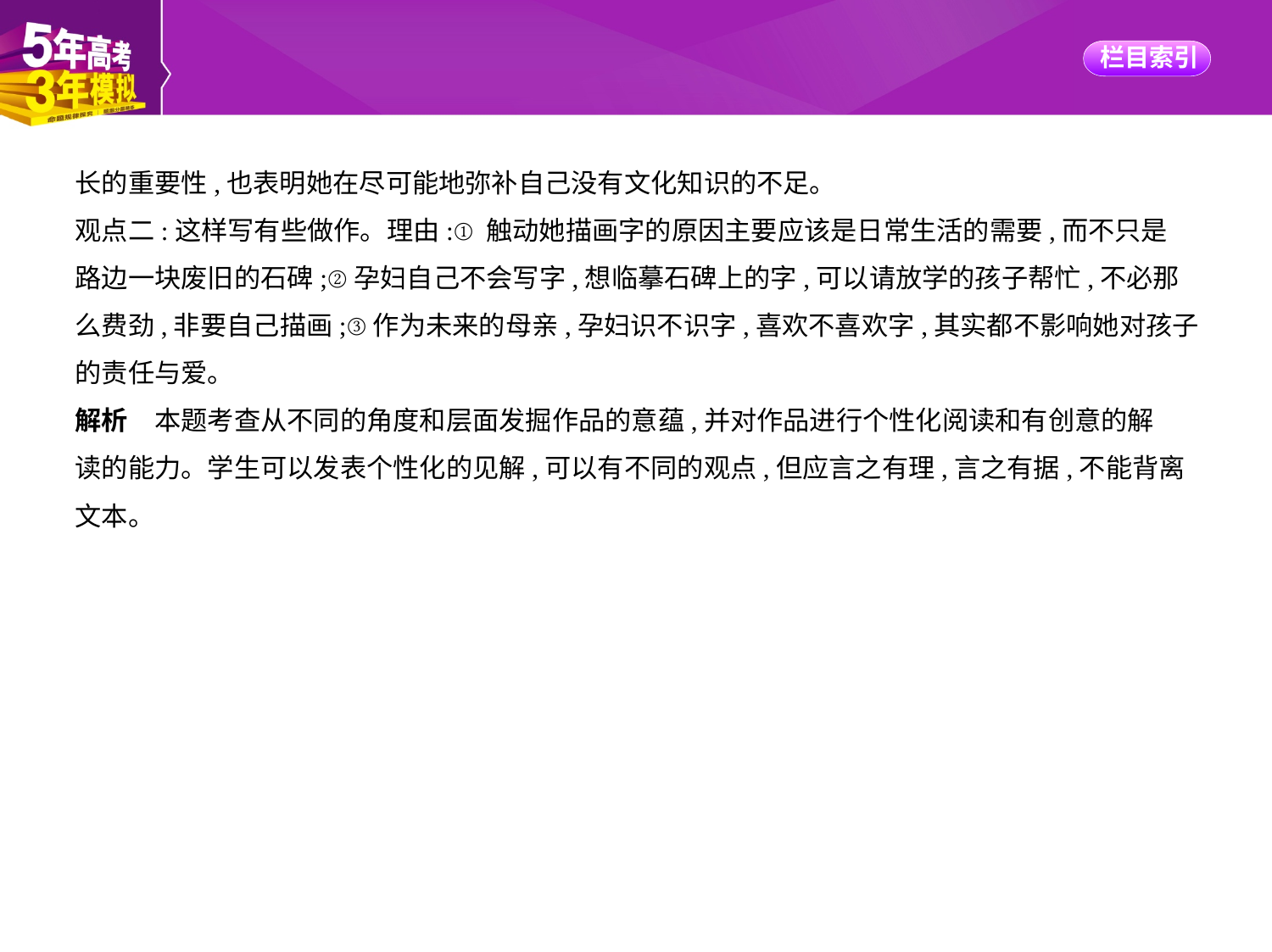

长的重要性,也表明她在尽可能地弥补自己没有文化知识的不足。
观点二:这样写有些做作。理由:①触动她描画字的原因主要应该是日常生活的需要,而不只是
路边一块废旧的石碑;②孕妇自己不会写字,想临摹石碑上的字,可以请放学的孩子帮忙,不必那
么费劲,非要自己描画;③作为未来的母亲,孕妇识不识字,喜欢不喜欢字,其实都不影响她对孩子
的责任与爱。
解析　本题考查从不同的角度和层面发掘作品的意蕴,并对作品进行个性化阅读和有创意的解
读的能力。学生可以发表个性化的见解,可以有不同的观点,但应言之有理,言之有据,不能背离
文本。